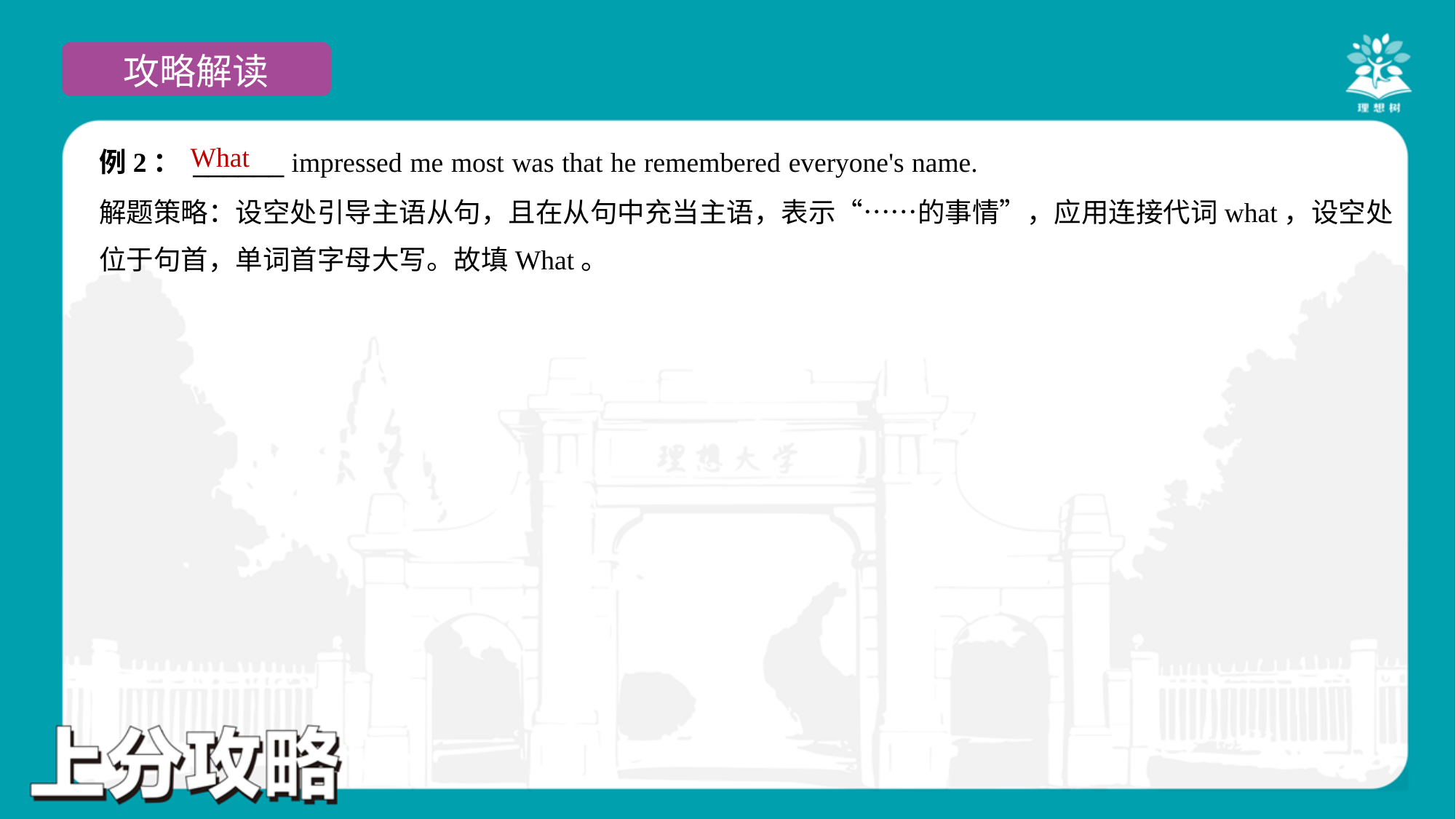

What
例2： ______ impressed me most was that he remembered everyone's name.
解题策略：设空处引导主语从句，且在从句中充当主语，表示“……的事情”，应用连接代词what，设空处
位于句首，单词首字母大写。故填What。